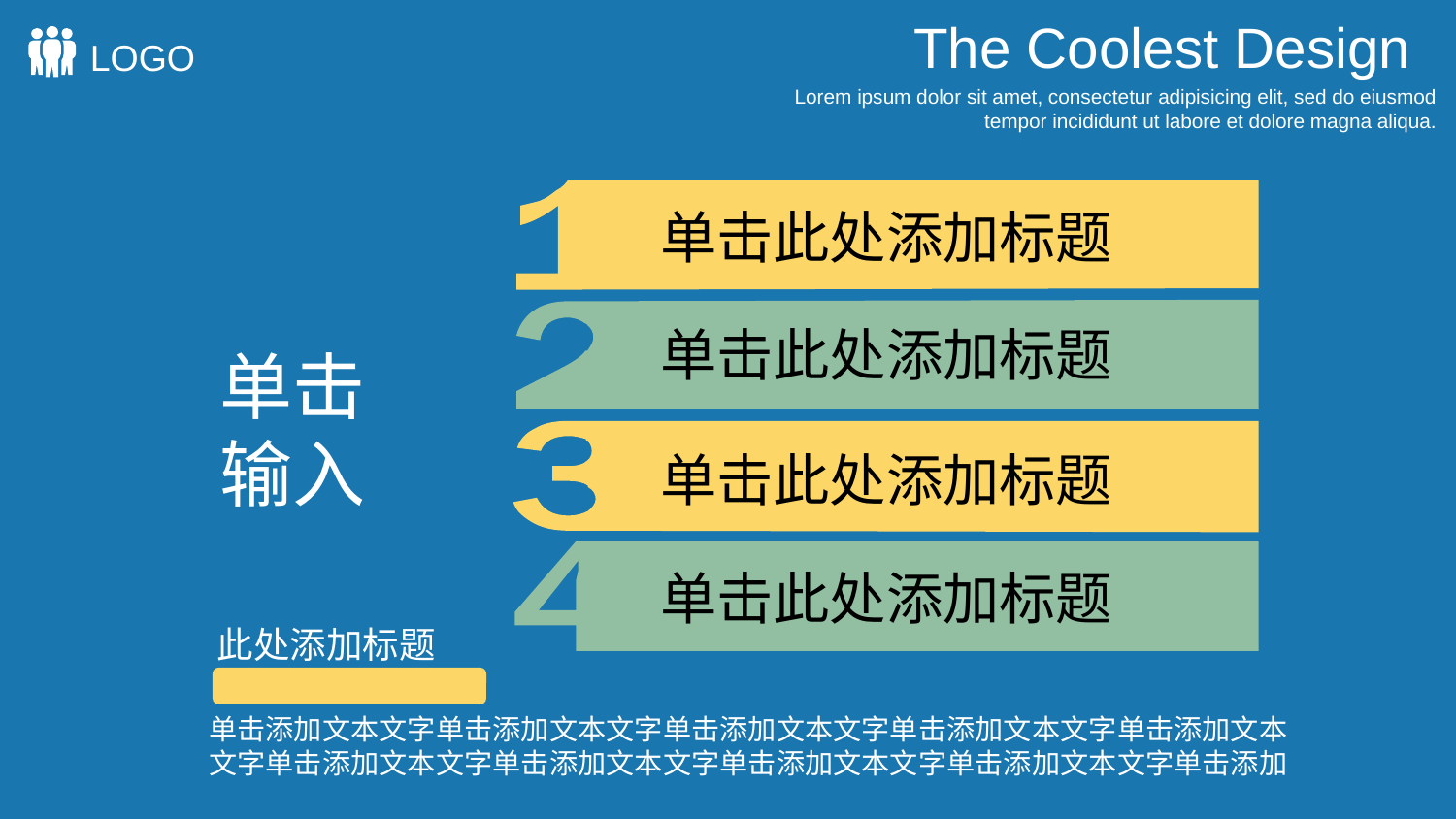

The Coolest Design

LOGO
Lorem ipsum dolor sit amet, consectetur adipisicing elit, sed do eiusmod tempor incididunt ut labore et dolore magna aliqua.

单击此处添加标题
单击输入

单击此处添加标题

单击此处添加标题

单击此处添加标题
此处添加标题

单击添加文本文字单击添加文本文字单击添加文本文字单击添加文本文字单击添加文本文字单击添加文本文字单击添加文本文字单击添加文本文字单击添加文本文字单击添加